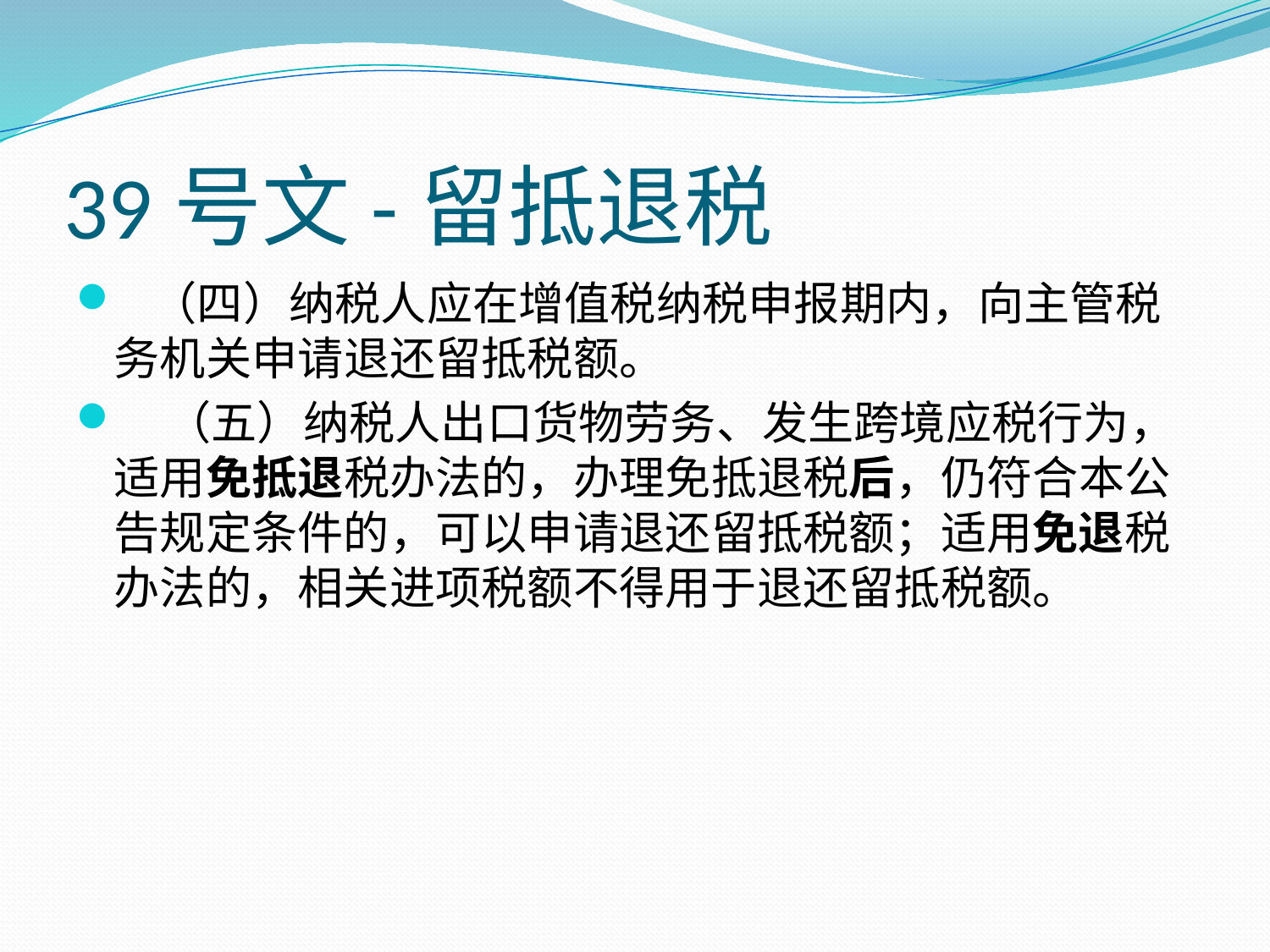

# 39号文-留抵退税
  （四）纳税人应在增值税纳税申报期内，向主管税务机关申请退还留抵税额。
　（五）纳税人出口货物劳务、发生跨境应税行为，适用免抵退税办法的，办理免抵退税后，仍符合本公告规定条件的，可以申请退还留抵税额；适用免退税办法的，相关进项税额不得用于退还留抵税额。